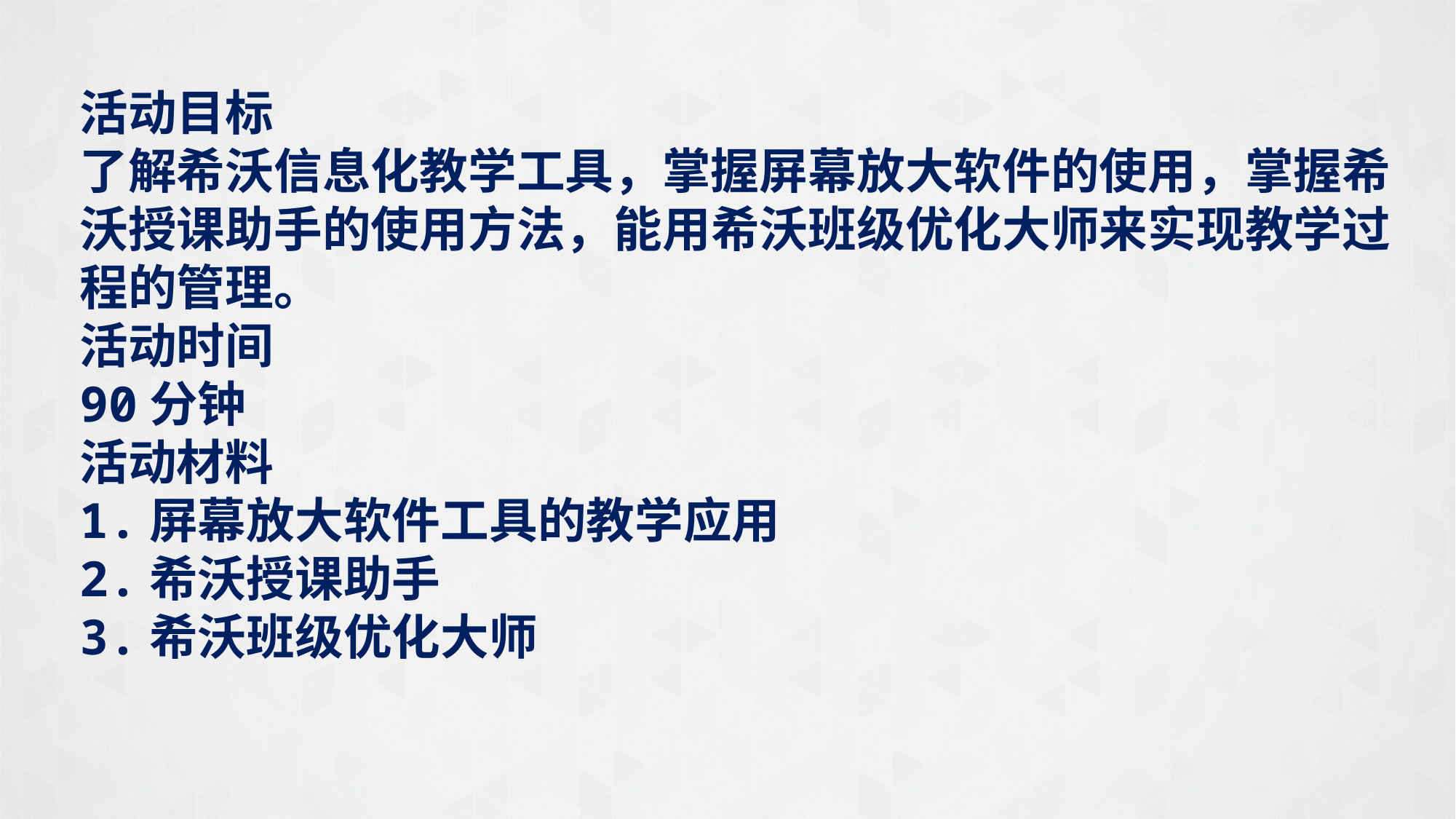

活动目标
了解希沃信息化教学工具，掌握屏幕放大软件的使用，掌握希沃授课助手的使用方法，能用希沃班级优化大师来实现教学过程的管理。
活动时间
90分钟
活动材料
1.屏幕放大软件工具的教学应用
2.希沃授课助手
3.希沃班级优化大师